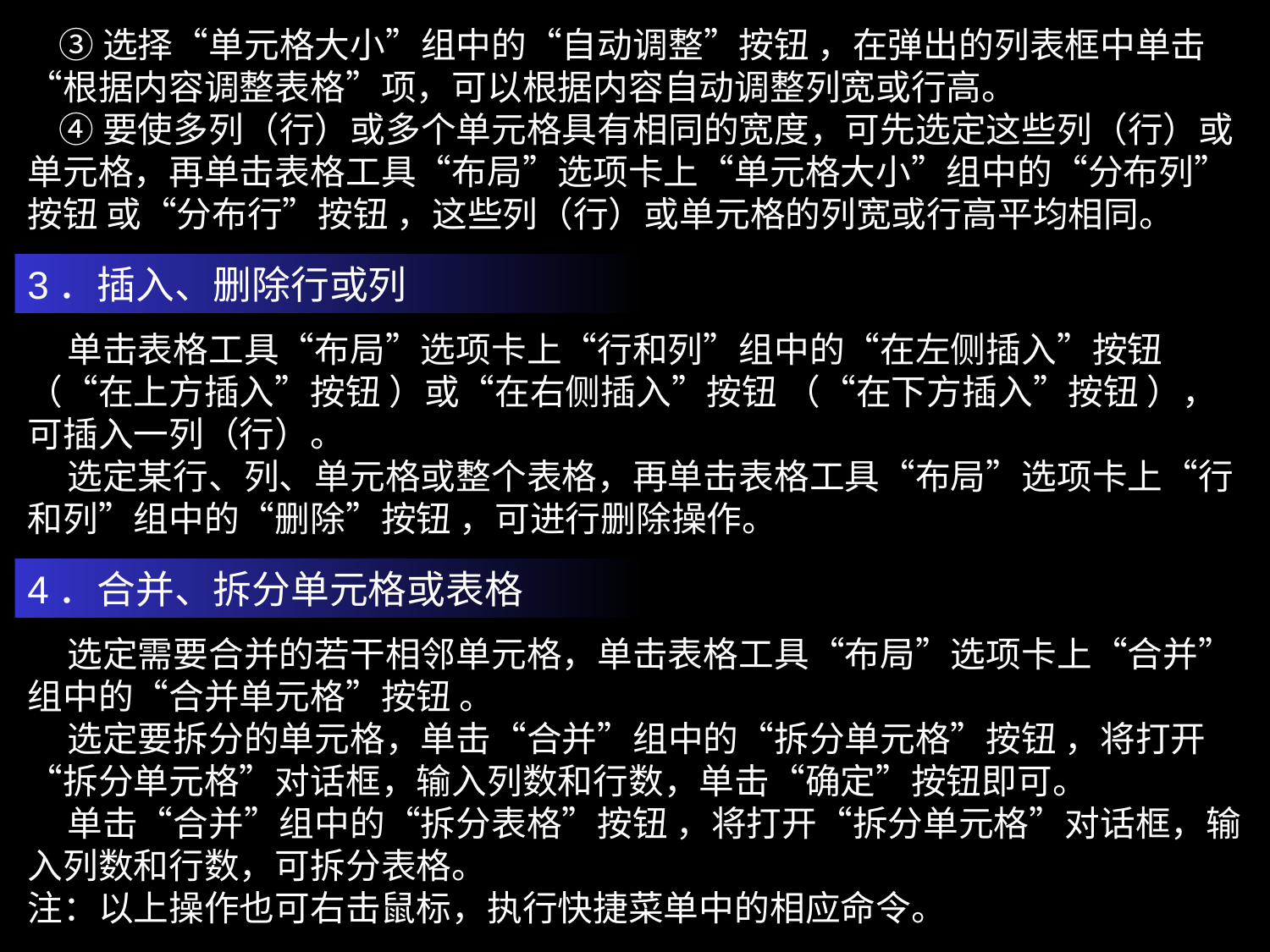

③选择“单元格大小”组中的“自动调整”按钮 ，在弹出的列表框中单击“根据内容调整表格”项，可以根据内容自动调整列宽或行高。
    ④要使多列（行）或多个单元格具有相同的宽度，可先选定这些列（行）或单元格，再单击表格工具“布局”选项卡上“单元格大小”组中的“分布列”按钮 或“分布行”按钮 ，这些列（行）或单元格的列宽或行高平均相同。
3．插入、删除行或列
    单击表格工具“布局”选项卡上“行和列”组中的“在左侧插入”按钮 （“在上方插入”按钮 ）或“在右侧插入”按钮 （“在下方插入”按钮 ），可插入一列（行）。
    选定某行、列、单元格或整个表格，再单击表格工具“布局”选项卡上“行和列”组中的“删除”按钮 ，可进行删除操作。
4．合并、拆分单元格或表格
    选定需要合并的若干相邻单元格，单击表格工具“布局”选项卡上“合并”组中的“合并单元格”按钮 。
    选定要拆分的单元格，单击“合并”组中的“拆分单元格”按钮 ，将打开“拆分单元格”对话框，输入列数和行数，单击“确定”按钮即可。
    单击“合并”组中的“拆分表格”按钮 ，将打开“拆分单元格”对话框，输入列数和行数，可拆分表格。
注：以上操作也可右击鼠标，执行快捷菜单中的相应命令。